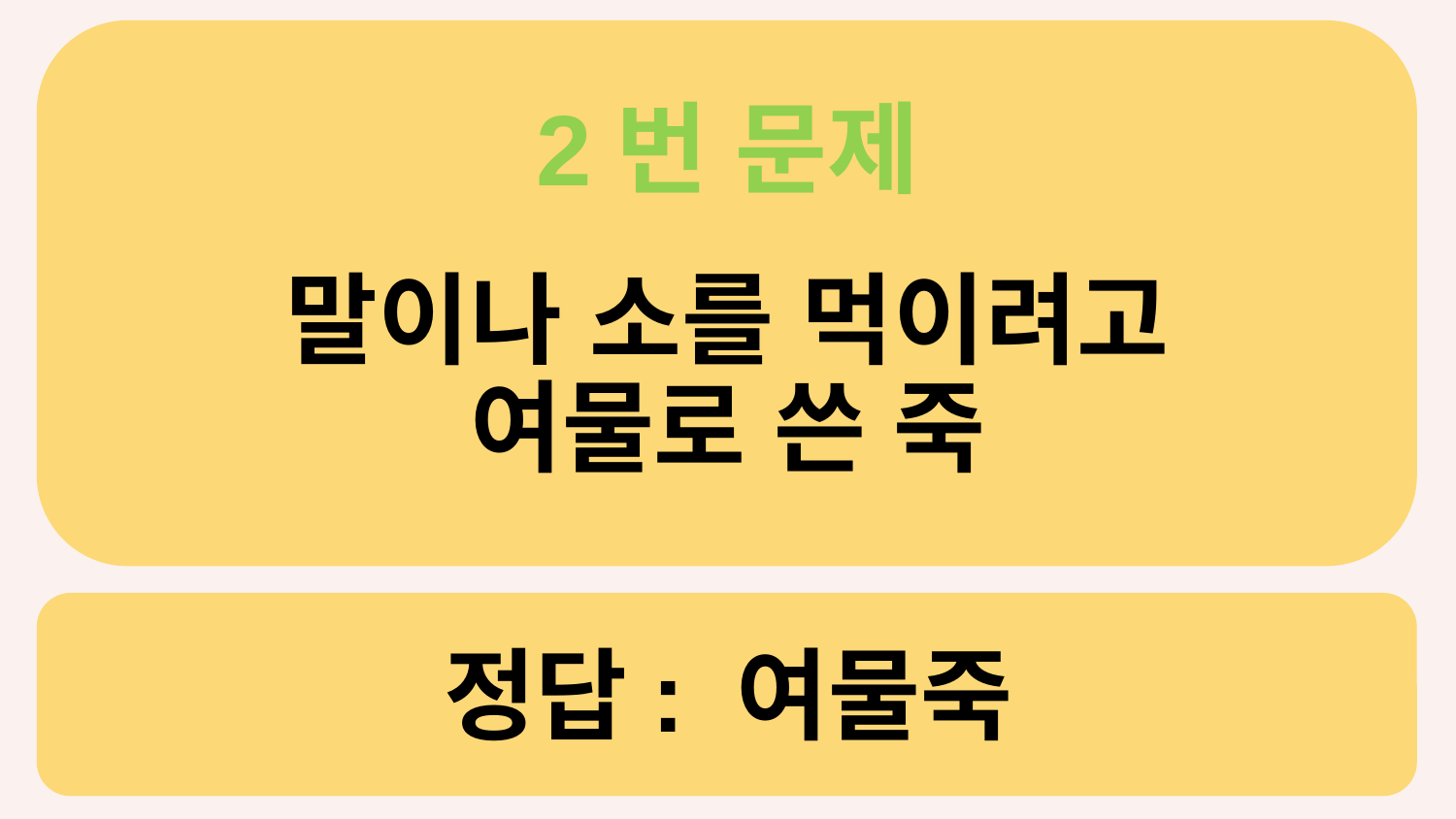

2번 문제
말이나 소를 먹이려고
여물로 쓴 죽

# 정답: 여물죽